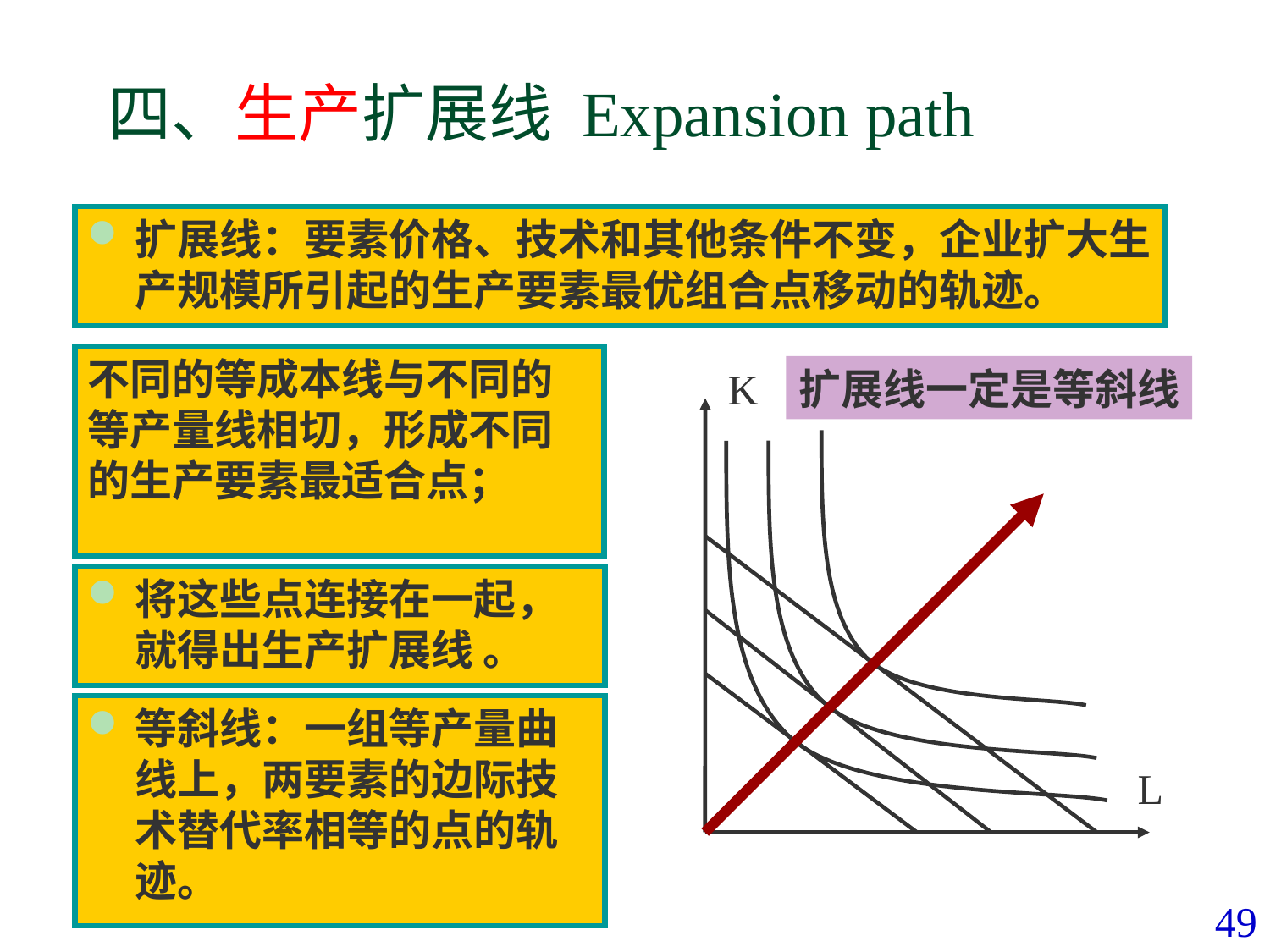

# 四、生产扩展线 Expansion path
扩展线：要素价格、技术和其他条件不变，企业扩大生产规模所引起的生产要素最优组合点移动的轨迹。
不同的等成本线与不同的等产量线相切，形成不同的生产要素最适合点；
K
扩展线一定是等斜线

将这些点连接在一起，就得出生产扩展线 。

等斜线：一组等产量曲线上，两要素的边际技术替代率相等的点的轨迹。
L

49